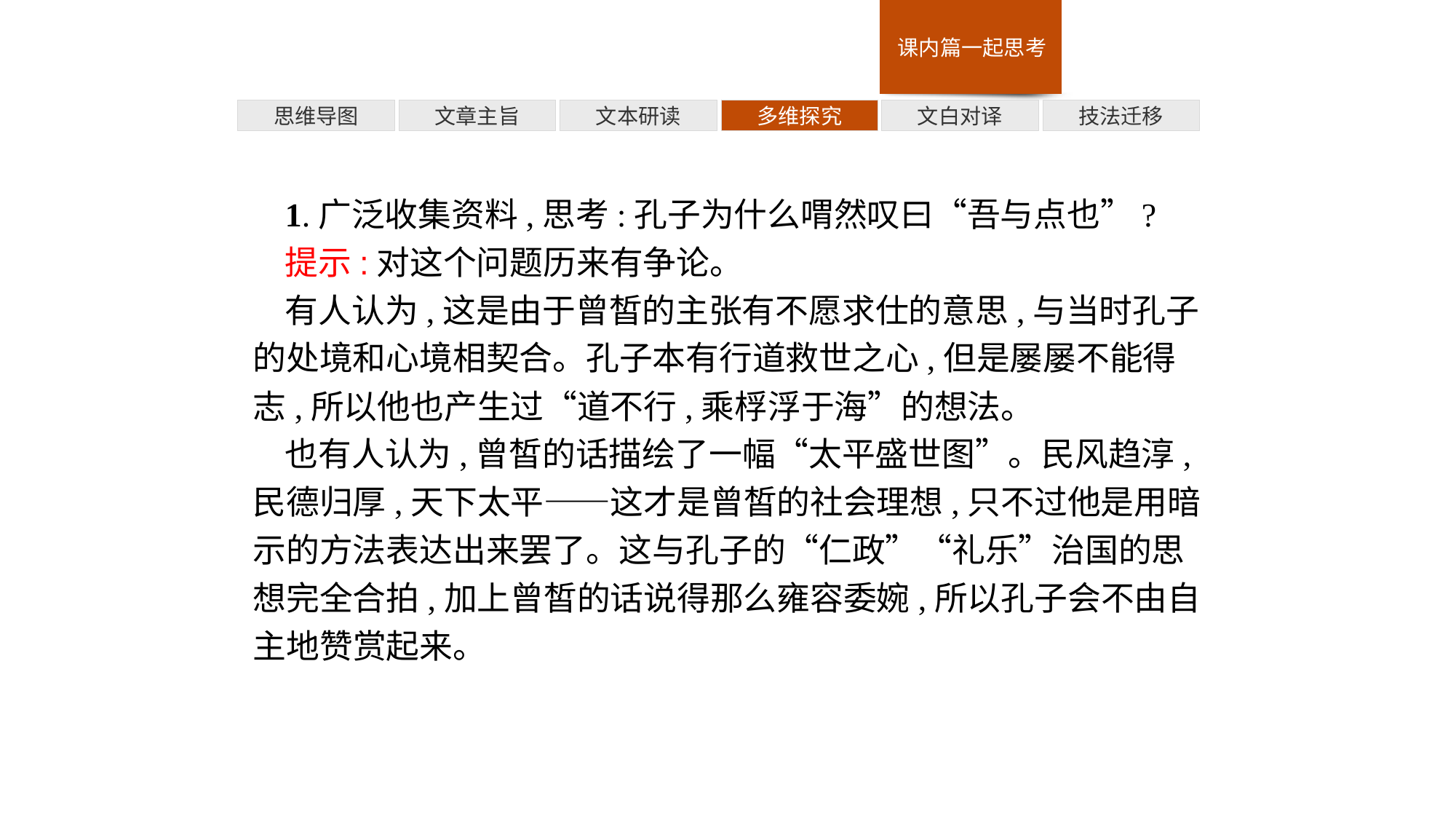

多维探究
技法迁移
思维导图
文章主旨
文本研读
文白对译
1.广泛收集资料,思考:孔子为什么喟然叹曰“吾与点也”?
提示:对这个问题历来有争论。
有人认为,这是由于曾皙的主张有不愿求仕的意思,与当时孔子的处境和心境相契合。孔子本有行道救世之心,但是屡屡不能得志,所以他也产生过“道不行,乘桴浮于海”的想法。
也有人认为,曾皙的话描绘了一幅“太平盛世图”。民风趋淳,民德归厚,天下太平——这才是曾皙的社会理想,只不过他是用暗示的方法表达出来罢了。这与孔子的“仁政”“礼乐”治国的思想完全合拍,加上曾皙的话说得那么雍容委婉,所以孔子会不由自主地赞赏起来。